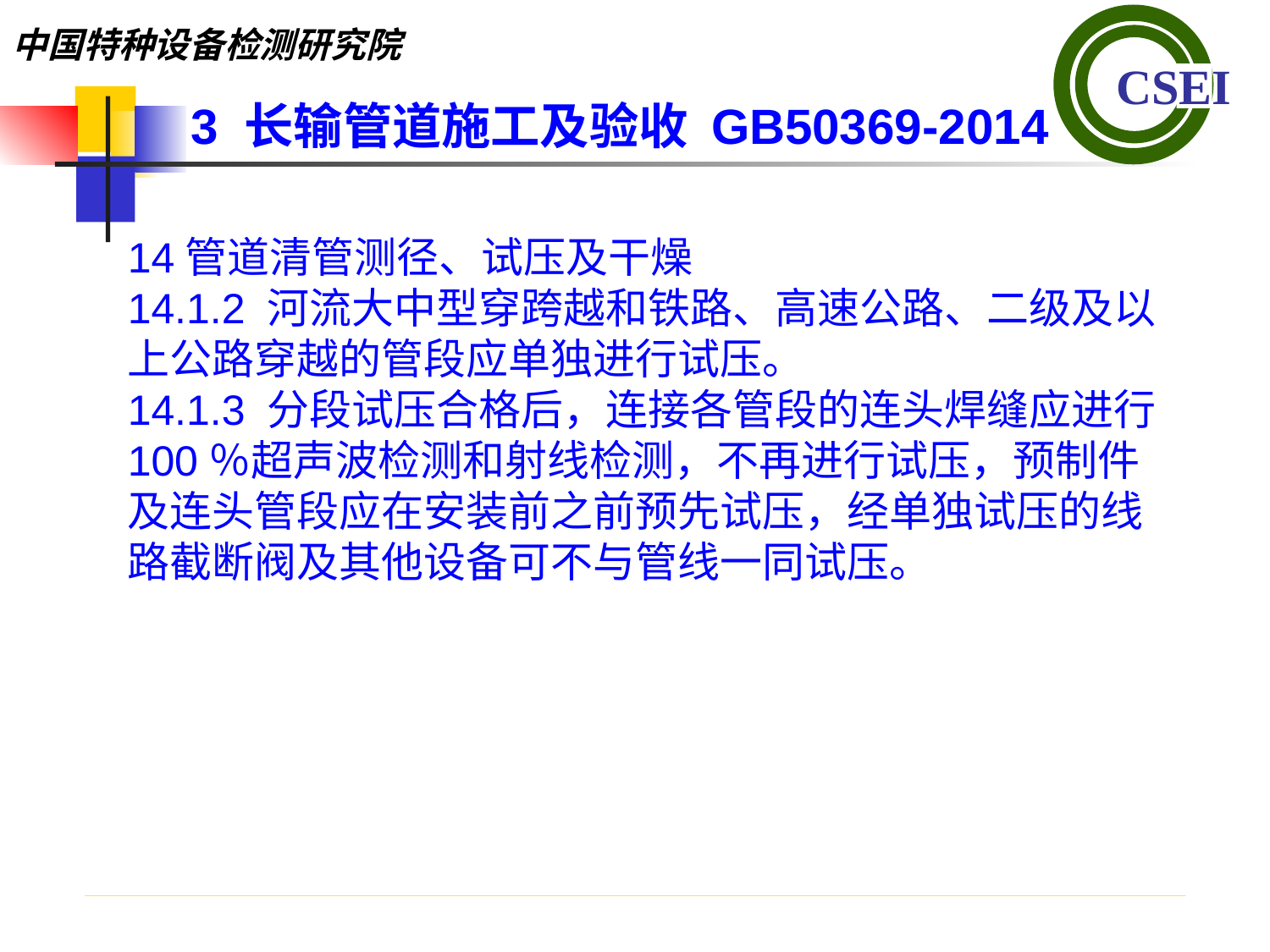

3 长输管道施工及验收 GB50369-2014
14管道清管测径、试压及干燥
14.1.2 河流大中型穿跨越和铁路、高速公路、二级及以上公路穿越的管段应单独进行试压。
14.1.3 分段试压合格后，连接各管段的连头焊缝应进行100％超声波检测和射线检测，不再进行试压，预制件及连头管段应在安装前之前预先试压，经单独试压的线路截断阀及其他设备可不与管线一同试压。